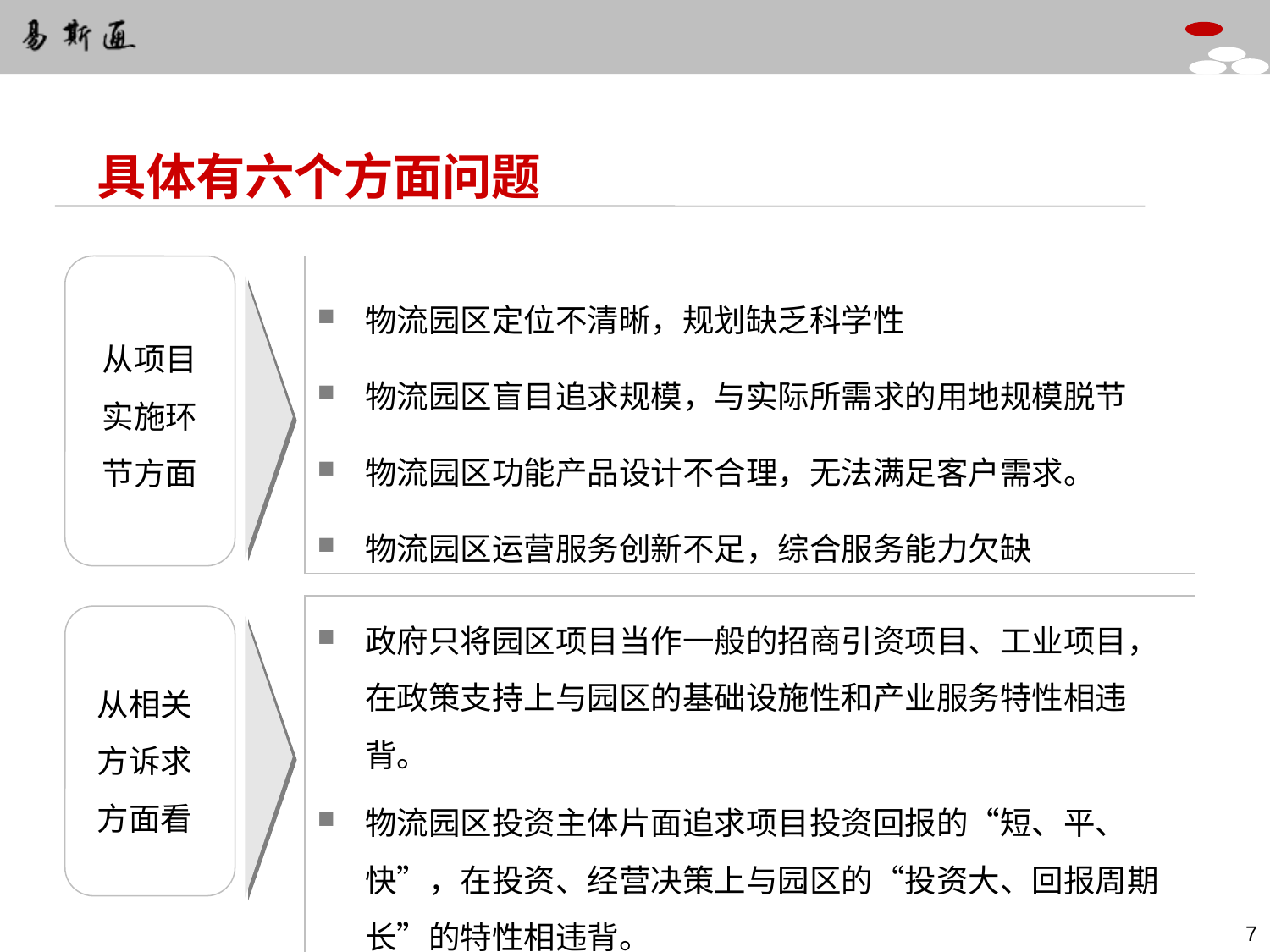

具体有六个方面问题

物流园区定位不清晰，规划缺乏科学性
物流园区盲目追求规模，与实际所需求的用地规模脱节
物流园区功能产品设计不合理，无法满足客户需求。
物流园区运营服务创新不足，综合服务能力欠缺
从项目实施环节方面

政府只将园区项目当作一般的招商引资项目、工业项目，在政策支持上与园区的基础设施性和产业服务特性相违背。
物流园区投资主体片面追求项目投资回报的“短、平、快”，在投资、经营决策上与园区的“投资大、回报周期长”的特性相违背。

从相关方诉求方面看

7